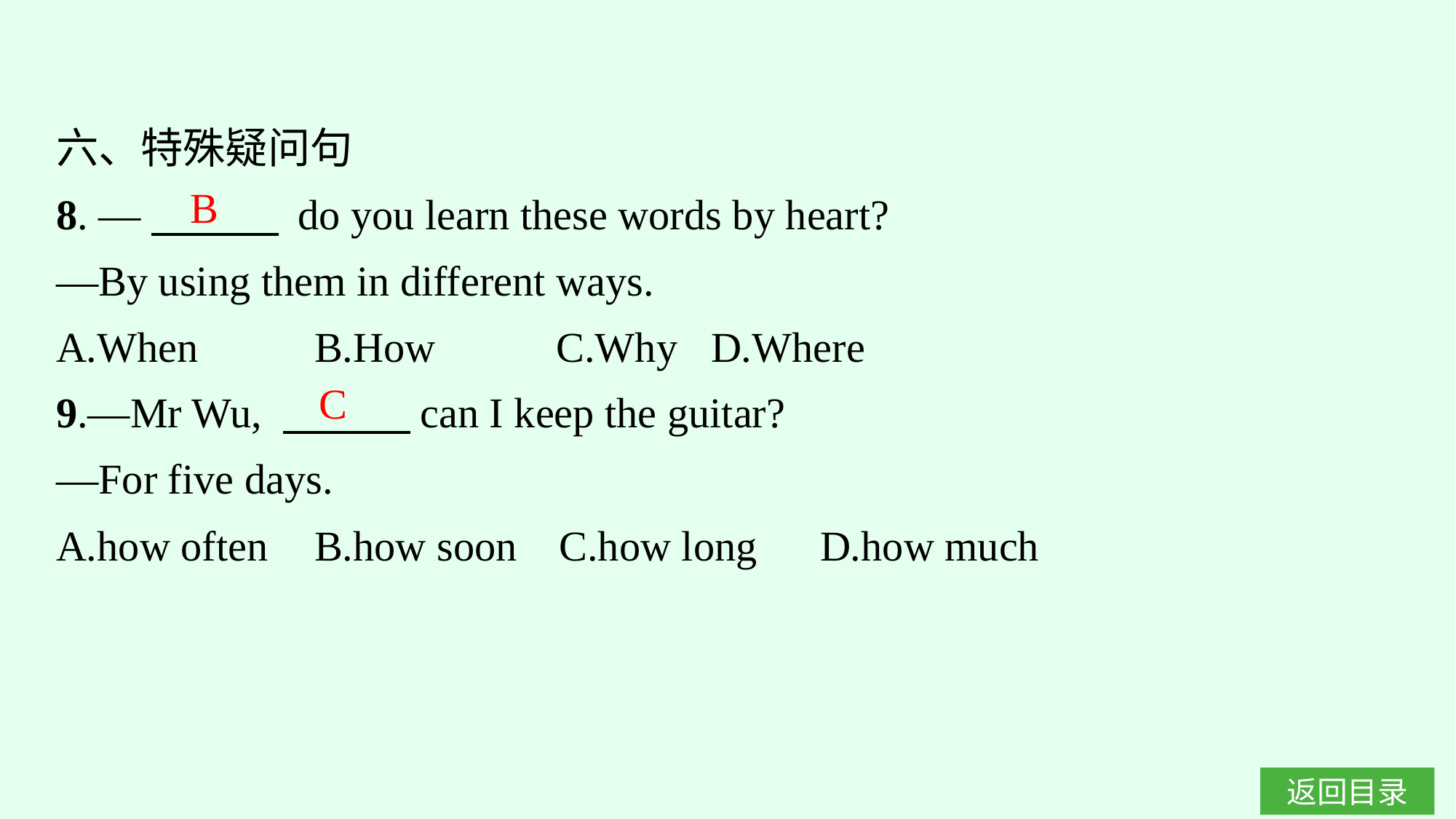

六、特殊疑问句
8. —　　　 do you learn these words by heart?
—By using them in different ways.
A.When	B.How	C.Why	D.Where
9.—Mr Wu, 　　　can I keep the guitar?
—For five days.
A.how often	B.how soon    C.how long	D.how much
B
C